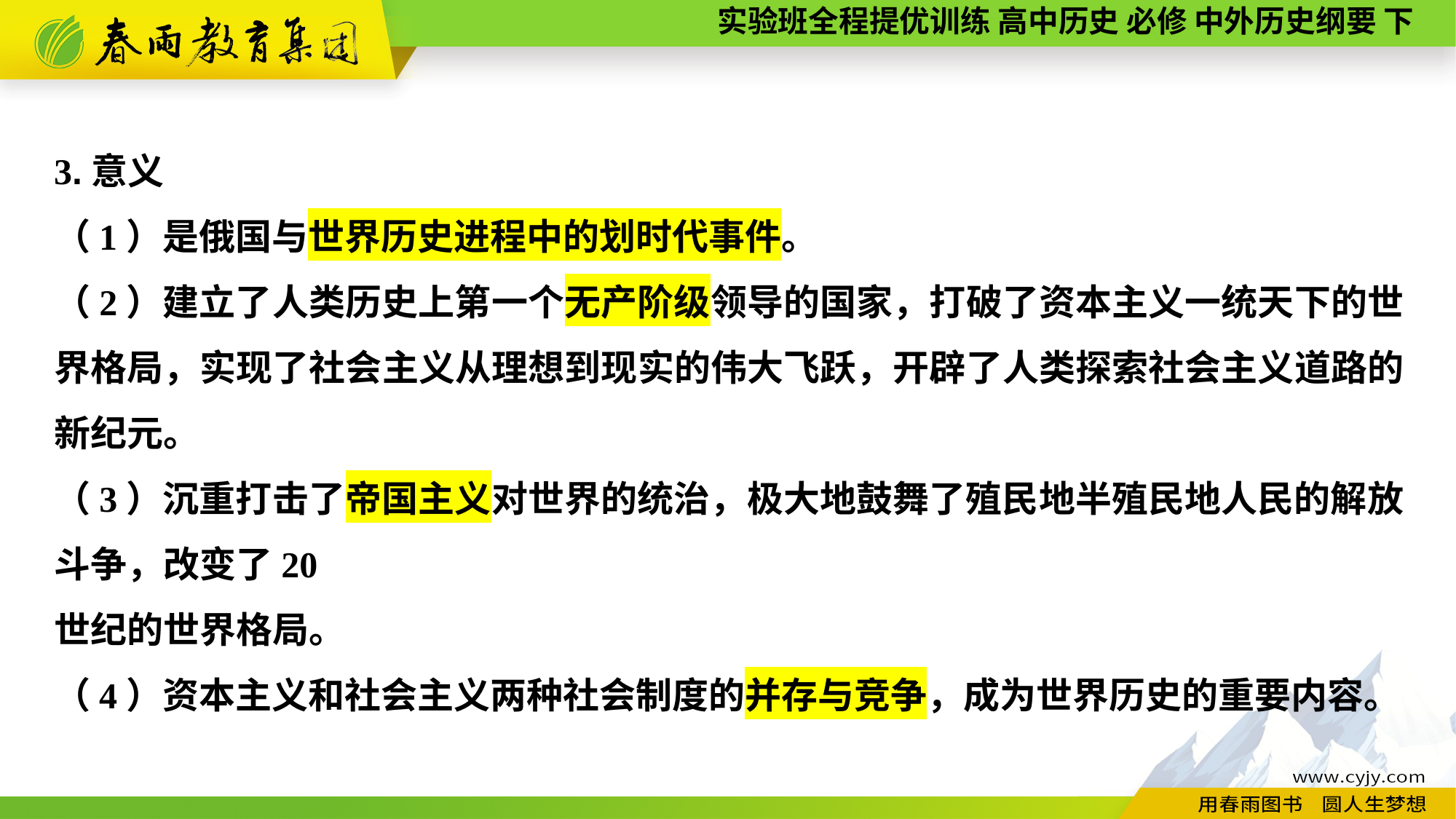

3.意义
（1）是俄国与世界历史进程中的划时代事件。
（2）建立了人类历史上第一个无产阶级领导的国家，打破了资本主义一统天下的世界格局，实现了社会主义从理想到现实的伟大飞跃，开辟了人类探索社会主义道路的新纪元。
（3）沉重打击了帝国主义对世界的统治，极大地鼓舞了殖民地半殖民地人民的解放斗争，改变了20
世纪的世界格局。
（4）资本主义和社会主义两种社会制度的并存与竞争，成为世界历史的重要内容。